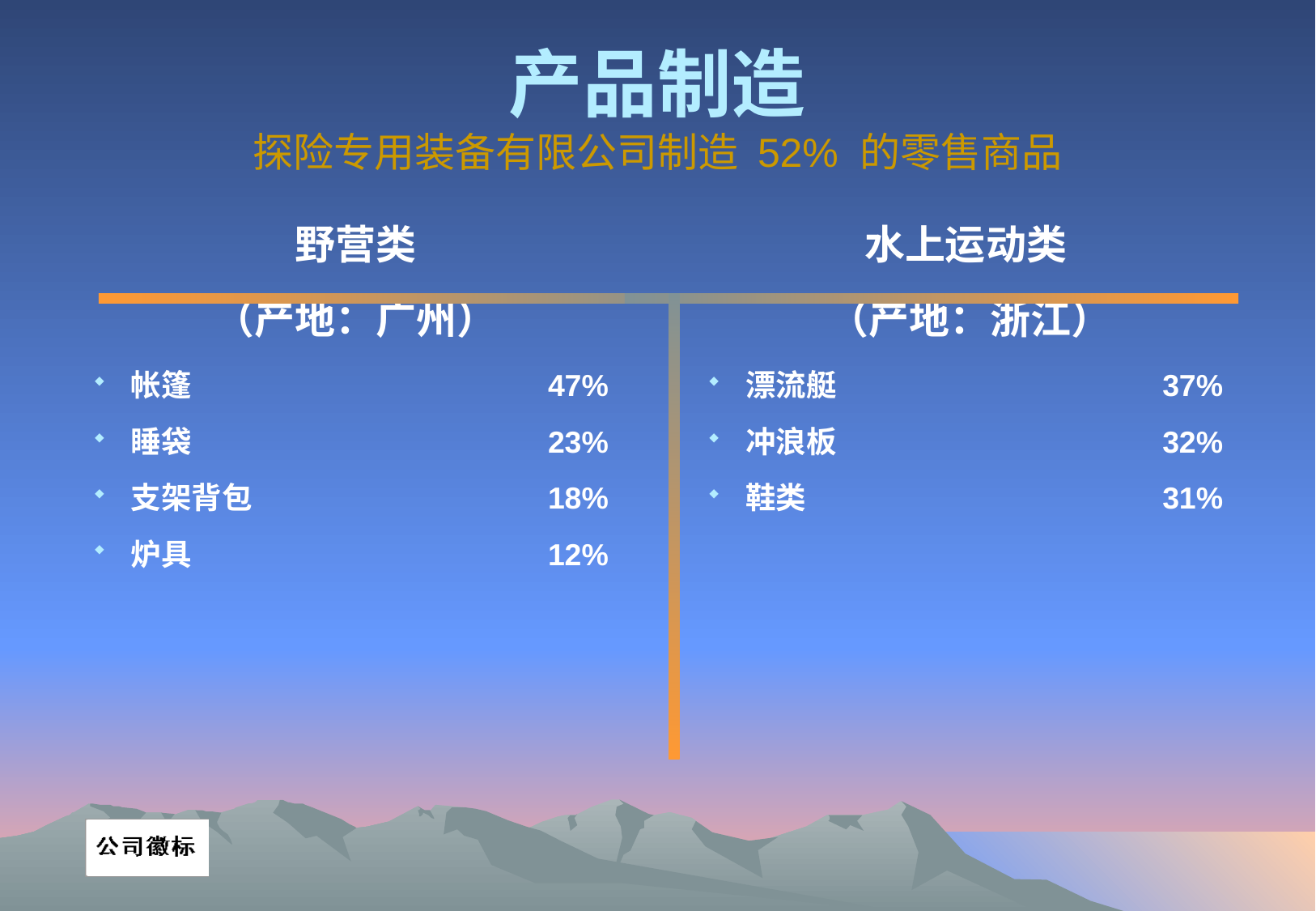

# 产品制造 探险专用装备有限公司制造 52% 的零售商品
野营类
（产地：广州）
帐篷 	47%
睡袋	23%
支架背包	18%
炉具 	12%
水上运动类
（产地：浙江）
漂流艇 	37%
冲浪板 	32%
鞋类 	31%